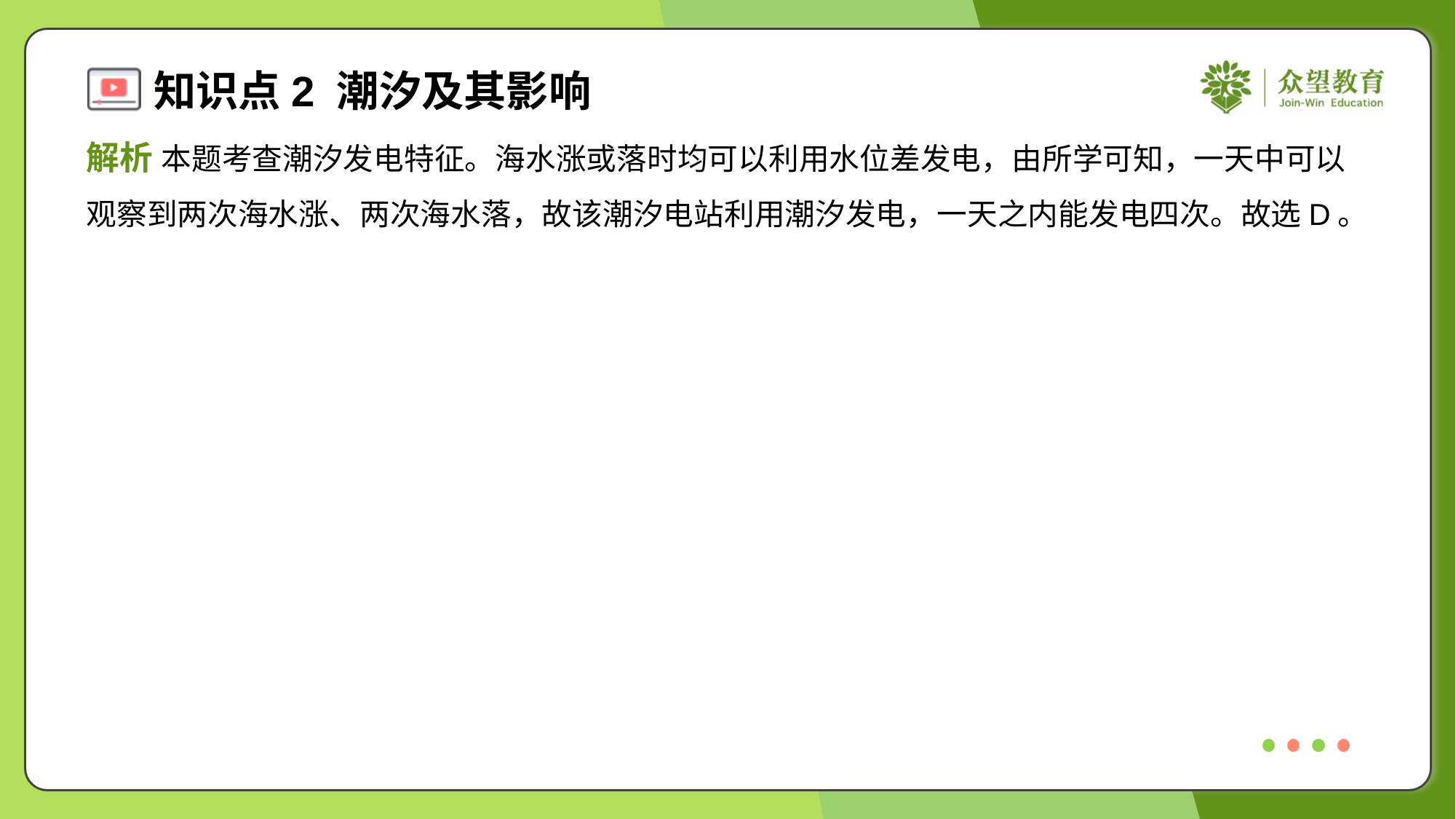

解析 本题考查潮汐发电特征。海水涨或落时均可以利用水位差发电，由所学可知，一天中可以
观察到两次海水涨、两次海水落，故该潮汐电站利用潮汐发电，一天之内能发电四次。故选D。